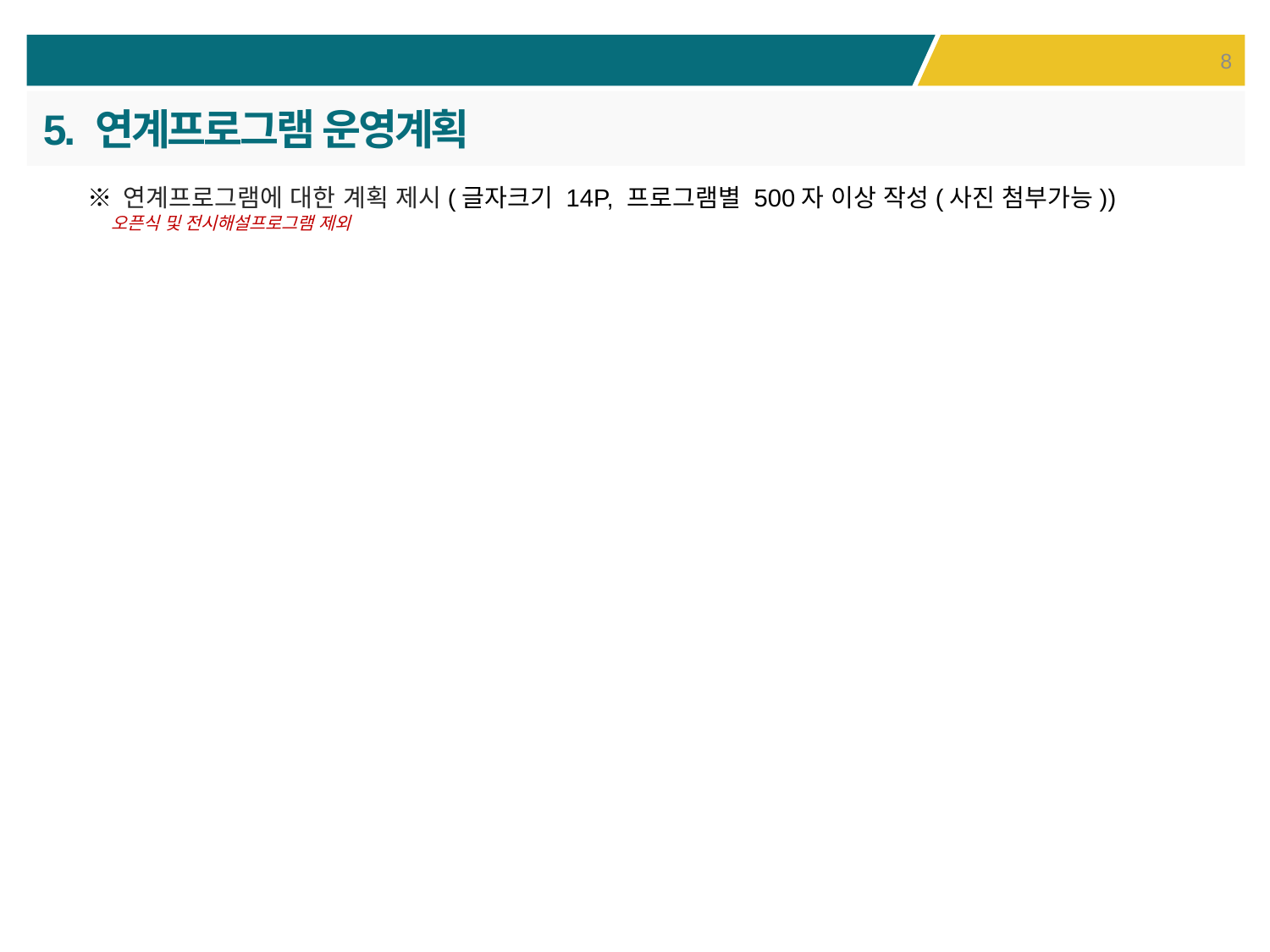

5. 연계프로그램 운영계획
※ 연계프로그램에 대한 계획 제시(글자크기 14P, 프로그램별 500자 이상 작성(사진 첨부가능))
    오픈식 및 전시해설프로그램 제외